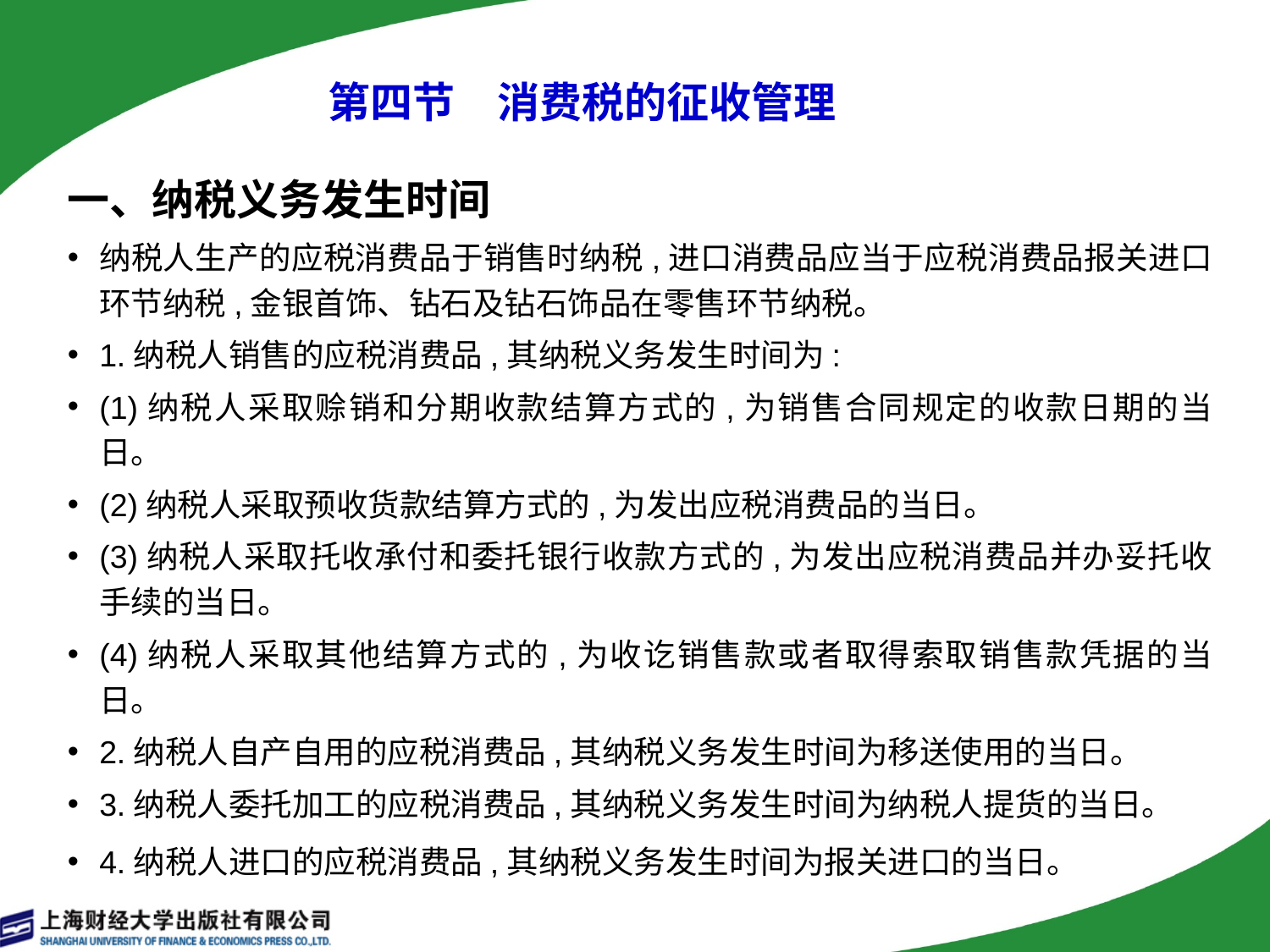

# 第四节　消费税的征收管理
一、纳税义务发生时间
纳税人生产的应税消费品于销售时纳税,进口消费品应当于应税消费品报关进口环节纳税,金银首饰、钻石及钻石饰品在零售环节纳税。
1.纳税人销售的应税消费品,其纳税义务发生时间为:
(1)纳税人采取赊销和分期收款结算方式的,为销售合同规定的收款日期的当日。
(2)纳税人采取预收货款结算方式的,为发出应税消费品的当日。
(3)纳税人采取托收承付和委托银行收款方式的,为发出应税消费品并办妥托收手续的当日。
(4)纳税人采取其他结算方式的,为收讫销售款或者取得索取销售款凭据的当日。
2.纳税人自产自用的应税消费品,其纳税义务发生时间为移送使用的当日。
3.纳税人委托加工的应税消费品,其纳税义务发生时间为纳税人提货的当日。
4.纳税人进口的应税消费品,其纳税义务发生时间为报关进口的当日。